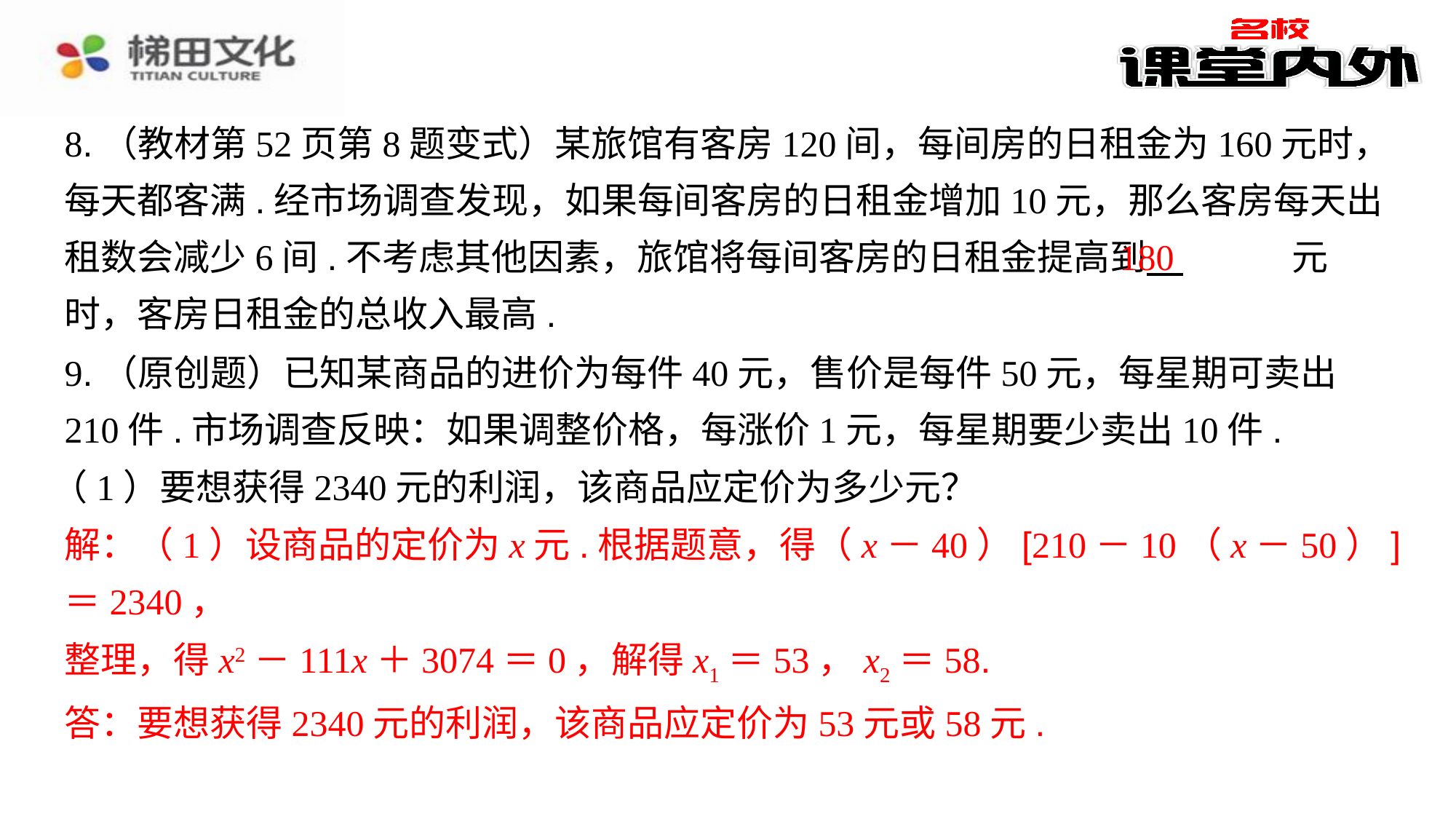

8.（教材第52页第8题变式）某旅馆有客房120间，每间房的日租金为160元时，每天都客满.经市场调查发现，如果每间客房的日租金增加10元，那么客房每天出租数会减少6间.不考虑其他因素，旅馆将每间客房的日租金提高到 　180　⁠元时，客房日租金的总收入最高.
180
9.（原创题）已知某商品的进价为每件40元，售价是每件50元，每星期可卖出210件.市场调查反映：如果调整价格，每涨价1元，每星期要少卖出10件.
（1）要想获得2340元的利润，该商品应定价为多少元？
解：（1）设商品的定价为x元.根据题意，得（x－40）[210－10（x－50）]＝2340，
整理，得x2－111x＋3074＝0，解得x1＝53，x2＝58.
答：要想获得2340元的利润，该商品应定价为53元或58元.